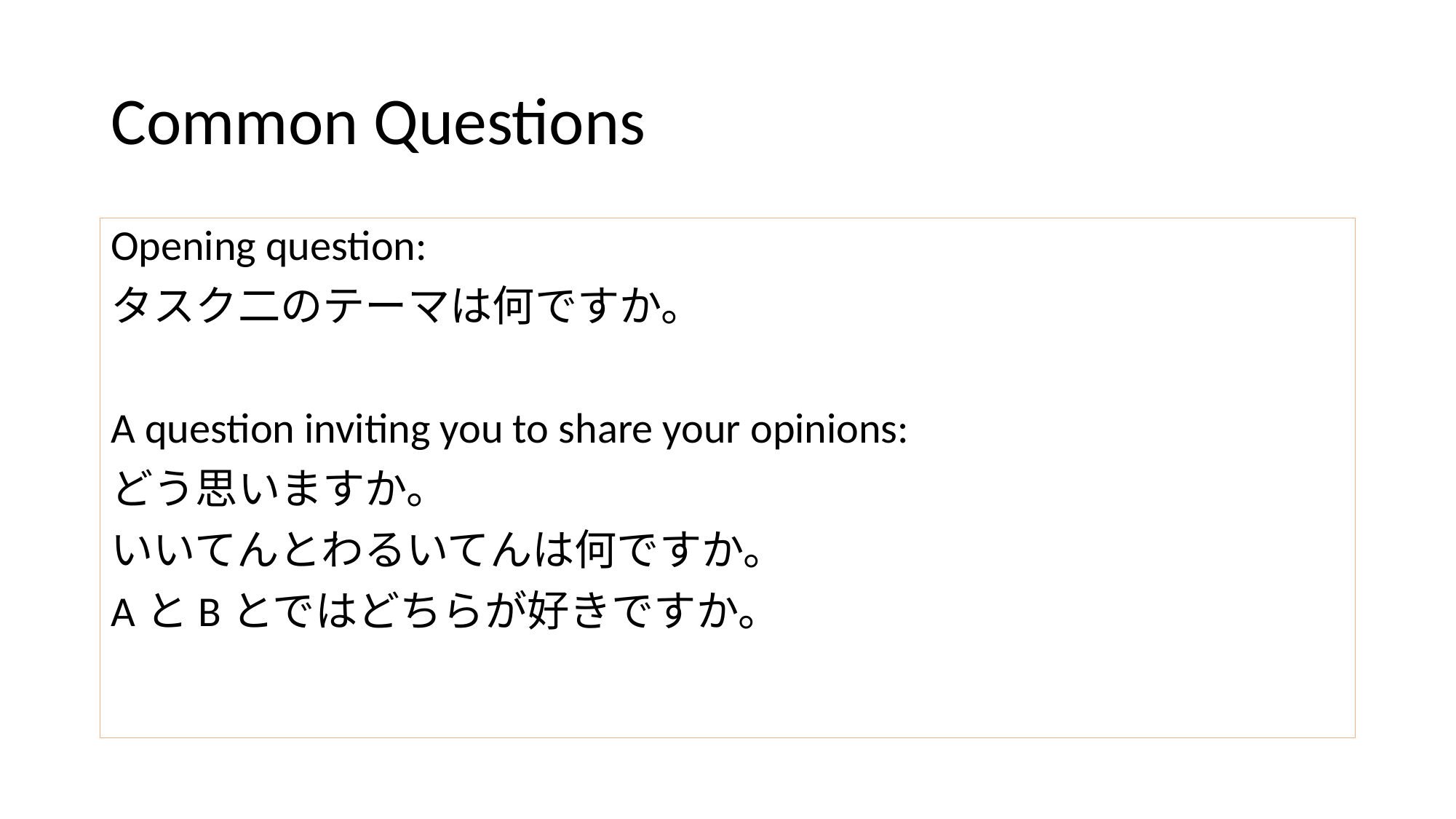

# Common Questions
Opening question:
タスク二のテーマは何ですか。

A question inviting you to share your opinions:
どう思いますか。
いいてんとわるいてんは何ですか。
AとBとではどちらが好きですか。